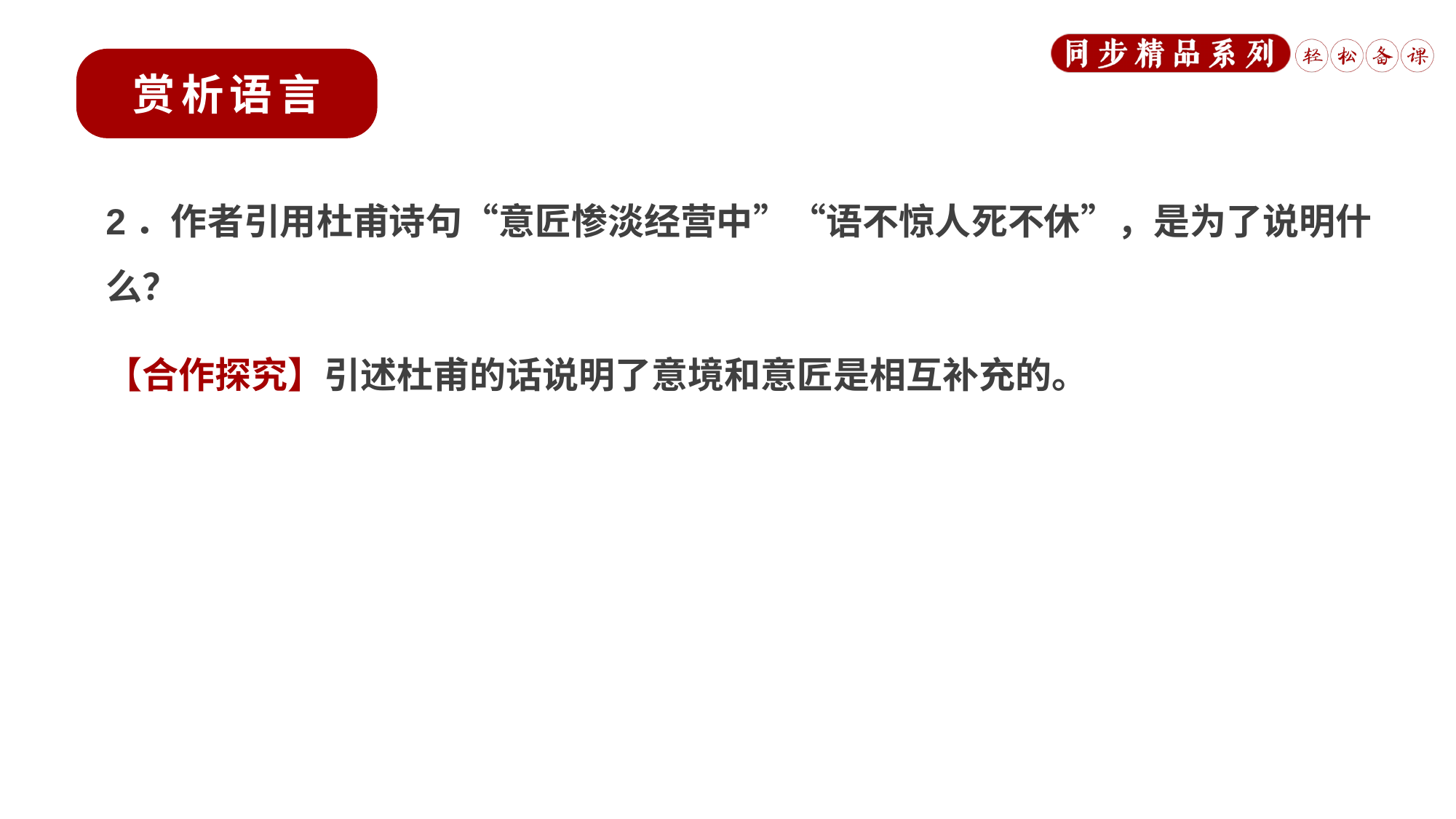

2．作者引用杜甫诗句“意匠惨淡经营中”“语不惊人死不休”，是为了说明什么？
【合作探究】引述杜甫的话说明了意境和意匠是相互补充的。